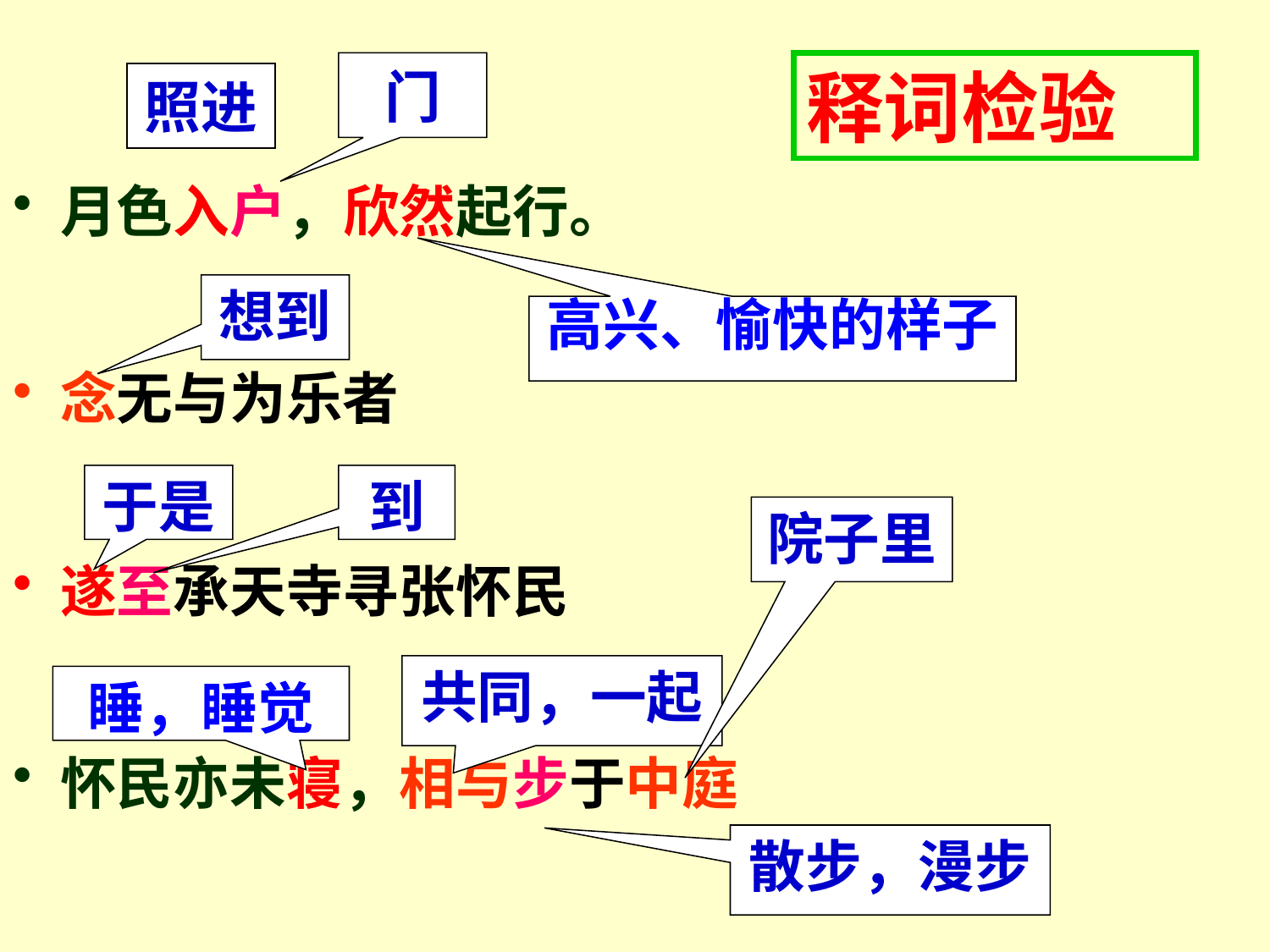

门
释词检验
# 照进
月色入户，欣然起行。

念无与为乐者

遂至承天寺寻张怀民

怀民亦未寝，相与步于中庭

想到
高兴、愉快的样子
于是
到
院子里
共同，一起
睡，睡觉
散步，漫步